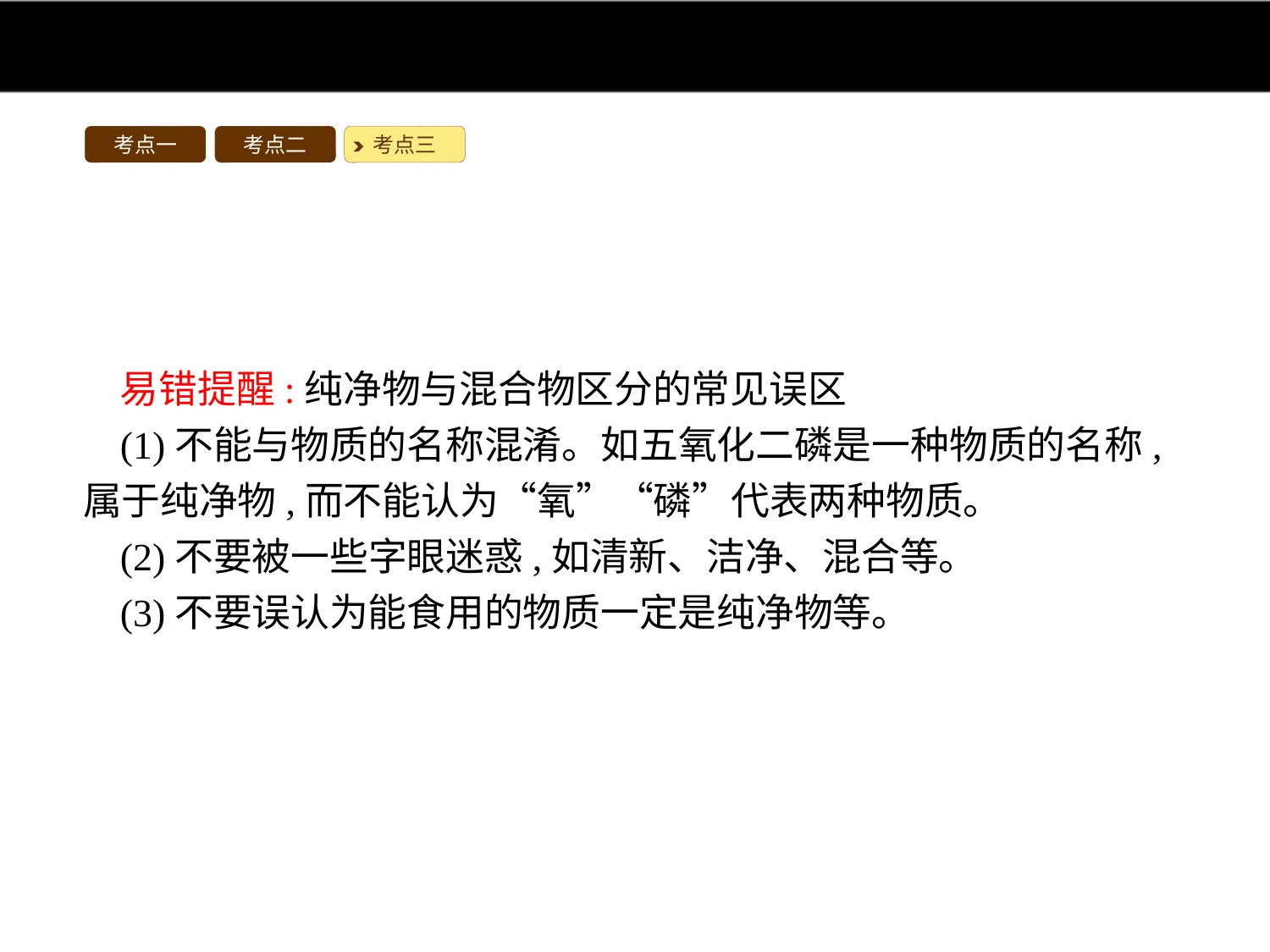

考点一
考点二
考点三

易错提醒:纯净物与混合物区分的常见误区
(1)不能与物质的名称混淆。如五氧化二磷是一种物质的名称,属于纯净物,而不能认为“氧”“磷”代表两种物质。
(2)不要被一些字眼迷惑,如清新、洁净、混合等。
(3)不要误认为能食用的物质一定是纯净物等。